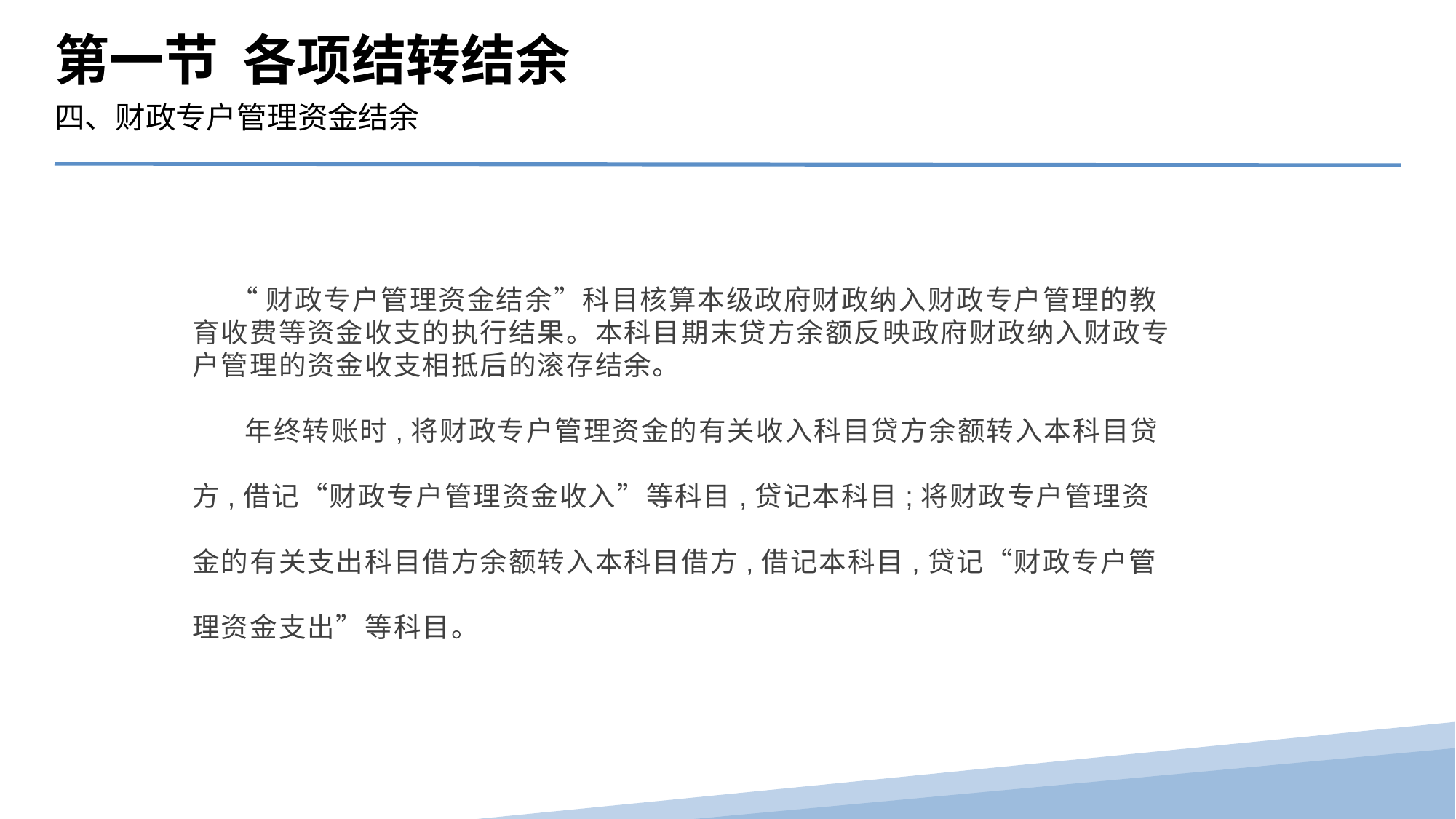

第一节  各项结转结余
四、财政专户管理资金结余
     “财政专户管理资金结余”科目核算本级政府财政纳入财政专户管理的教育收费等资金收支的执行结果。本科目期末贷方余额反映政府财政纳入财政专户管理的资金收支相抵后的滚存结余。
      年终转账时,将财政专户管理资金的有关收入科目贷方余额转入本科目贷方,借记“财政专户管理资金收入”等科目,贷记本科目;将财政专户管理资金的有关支出科目借方余额转入本科目借方,借记本科目,贷记“财政专户管理资金支出”等科目。